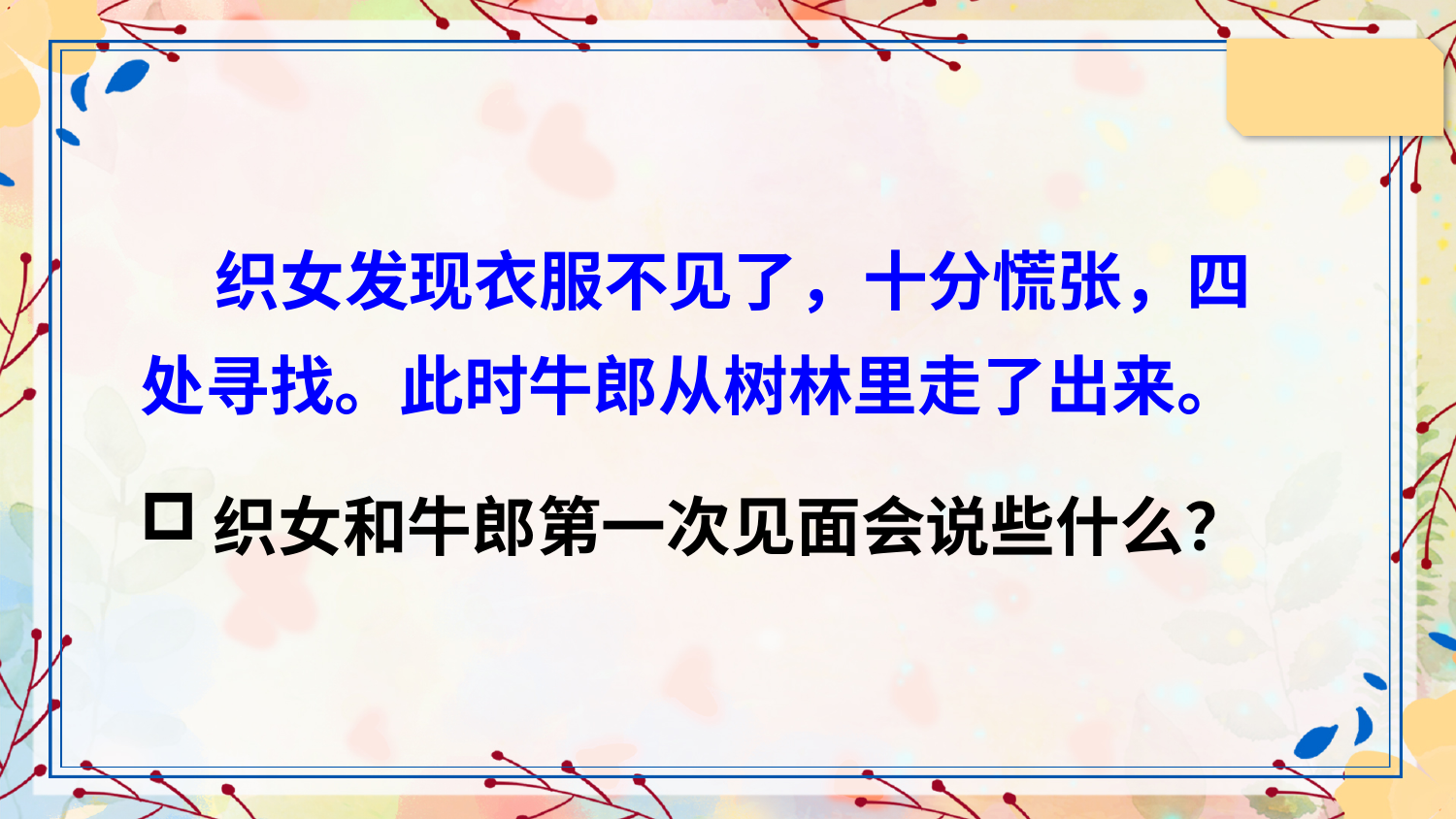

织女发现衣服不见了，十分慌张，四处寻找。此时牛郎从树林里走了出来。
织女和牛郎第一次见面会说些什么？